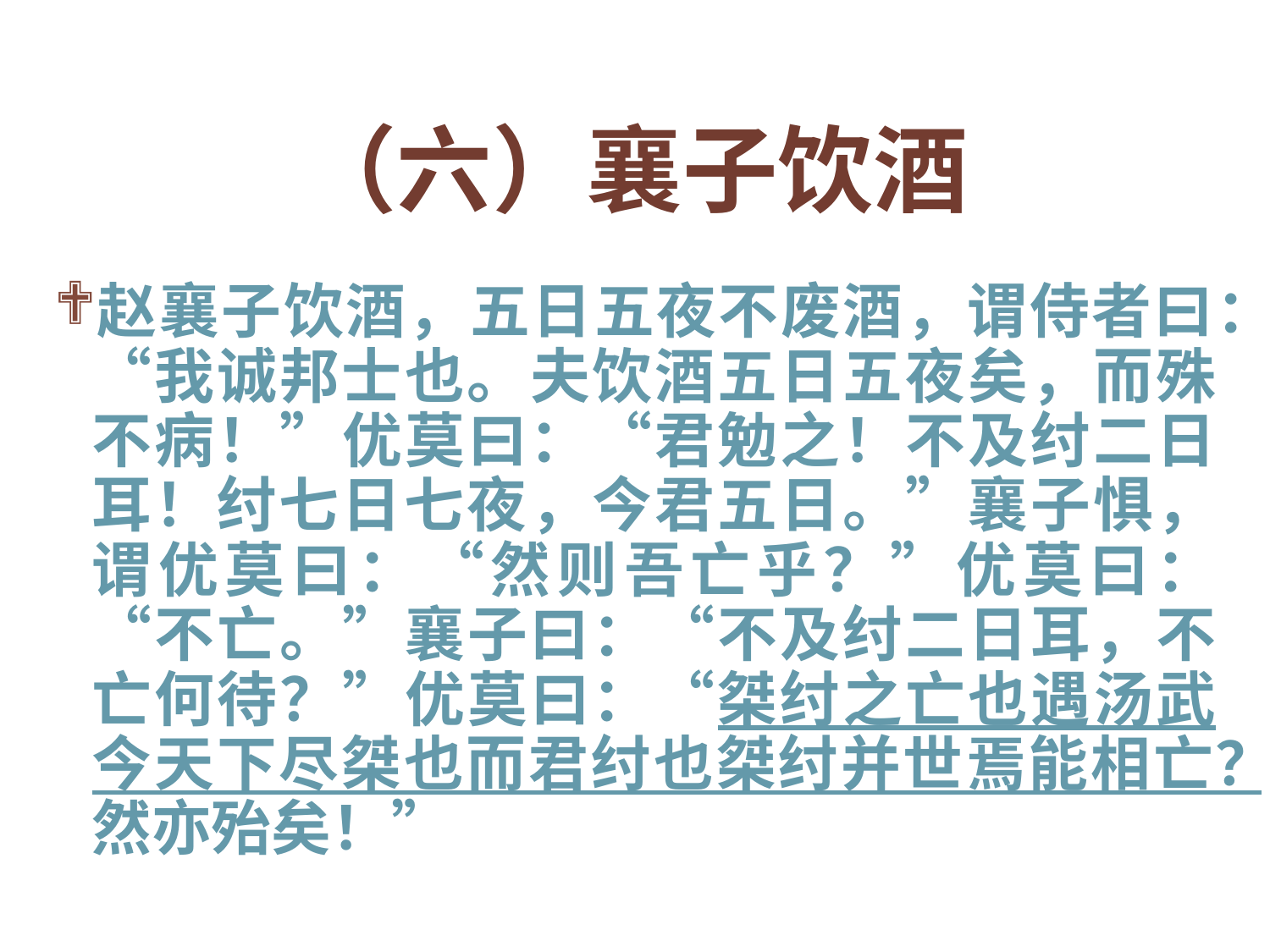

（六）襄子饮酒
赵襄子饮酒，五日五夜不废酒，谓侍者曰：“我诚邦士也。夫饮酒五日五夜矣，而殊不病！”优莫曰：“君勉之！不及纣二日耳！纣七日七夜，今君五日。”襄子惧，谓优莫曰：“然则吾亡乎？”优莫曰：“不亡。”襄子曰：“不及纣二日耳，不亡何待？”优莫曰：“桀纣之亡也遇汤武今天下尽桀也而君纣也桀纣并世焉能相亡？然亦殆矣！”
#
